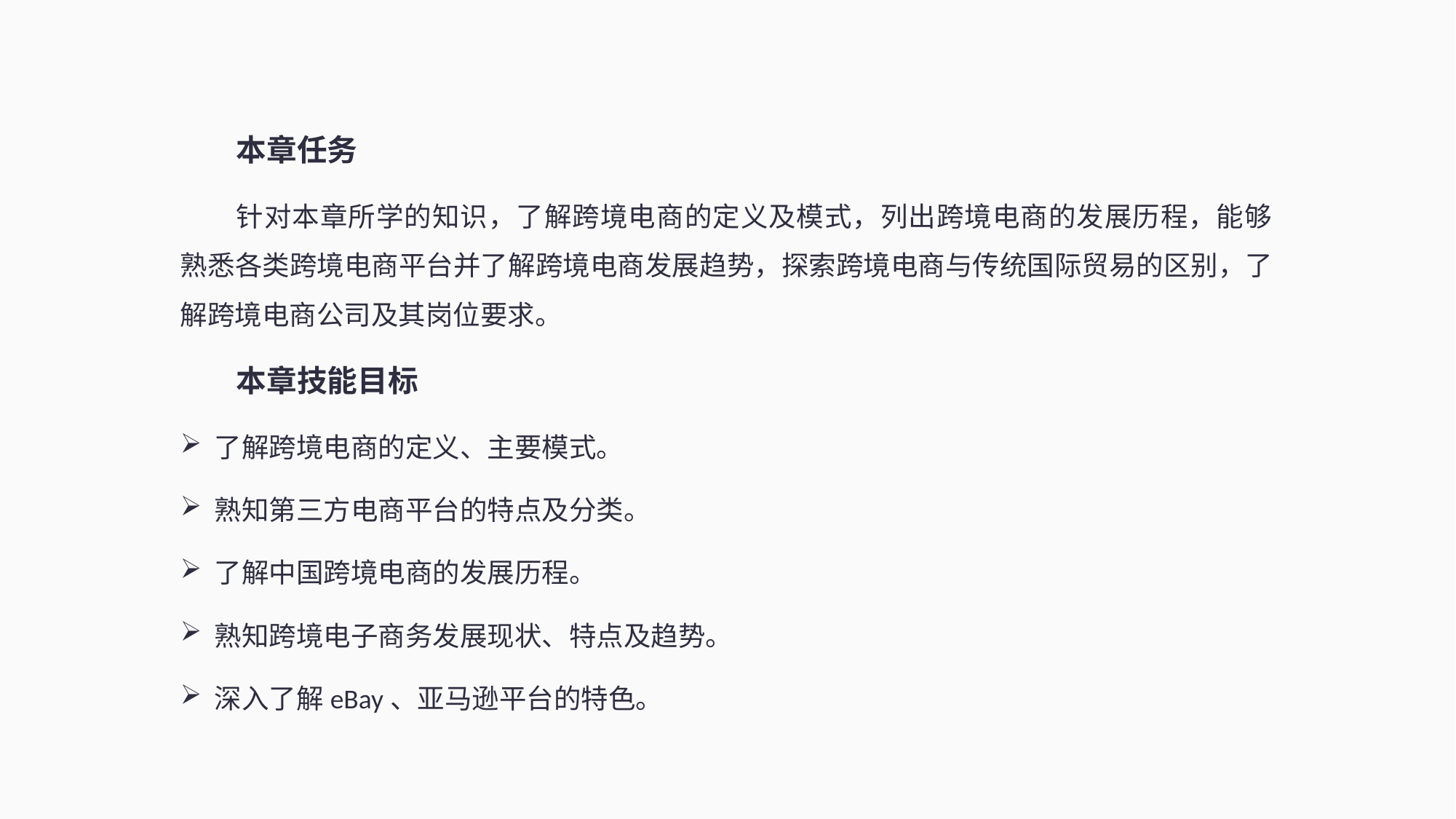

本章任务
针对本章所学的知识，了解跨境电商的定义及模式，列出跨境电商的发展历程，能够熟悉各类跨境电商平台并了解跨境电商发展趋势，探索跨境电商与传统国际贸易的区别，了解跨境电商公司及其岗位要求。
本章技能目标
了解跨境电商的定义、主要模式。
熟知第三方电商平台的特点及分类。
了解中国跨境电商的发展历程。
熟知跨境电子商务发展现状、特点及趋势。
深入了解eBay、亚马逊平台的特色。